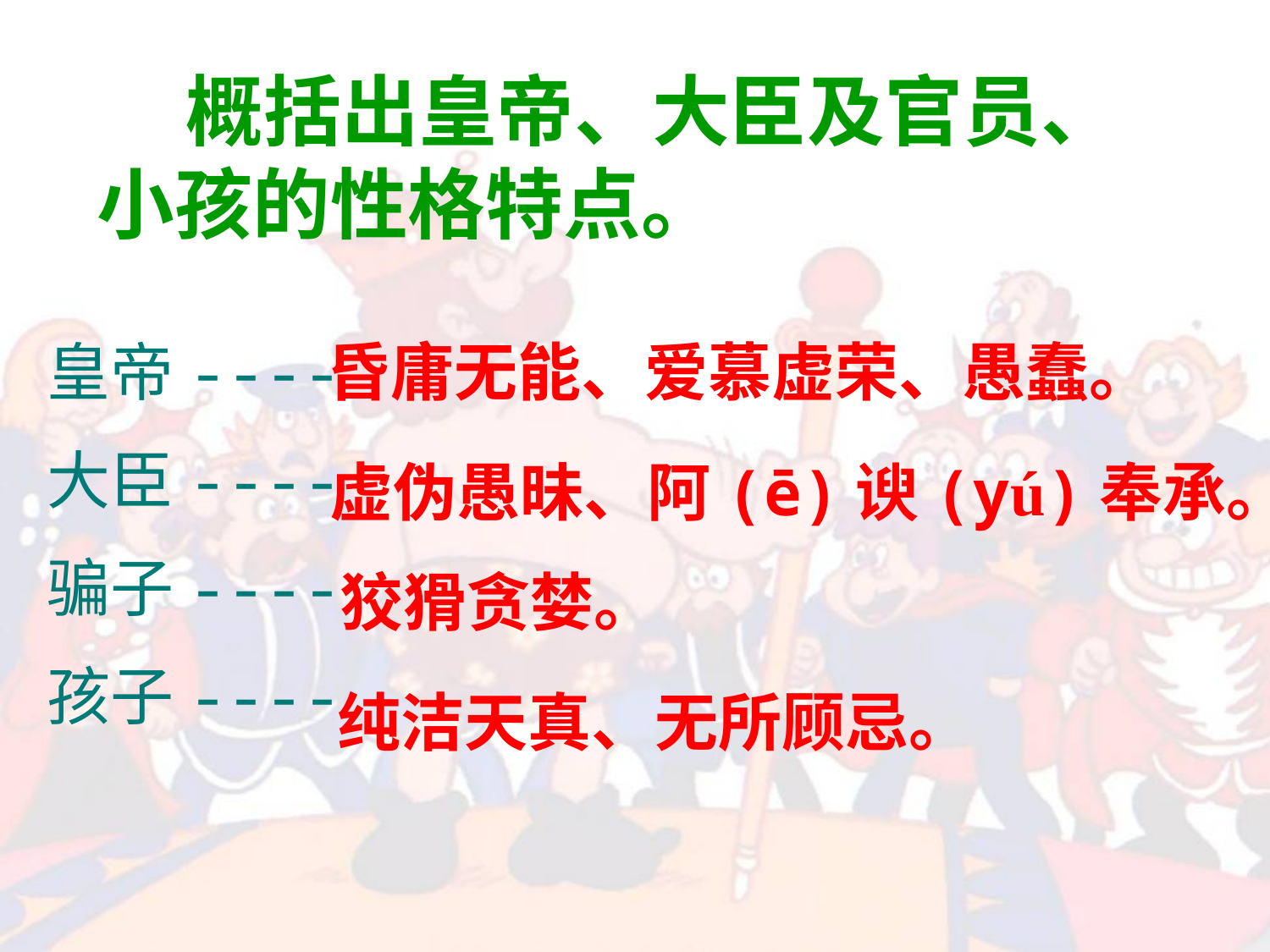

概括出皇帝、大臣及官员、小孩的性格特点。
昏庸无能、爱慕虚荣、愚蠢。
皇帝----
大臣----
骗子----
孩子----
虚伪愚昧、阿(ē)谀(yú)奉承。
狡猾贪婪。
纯洁天真、无所顾忌。